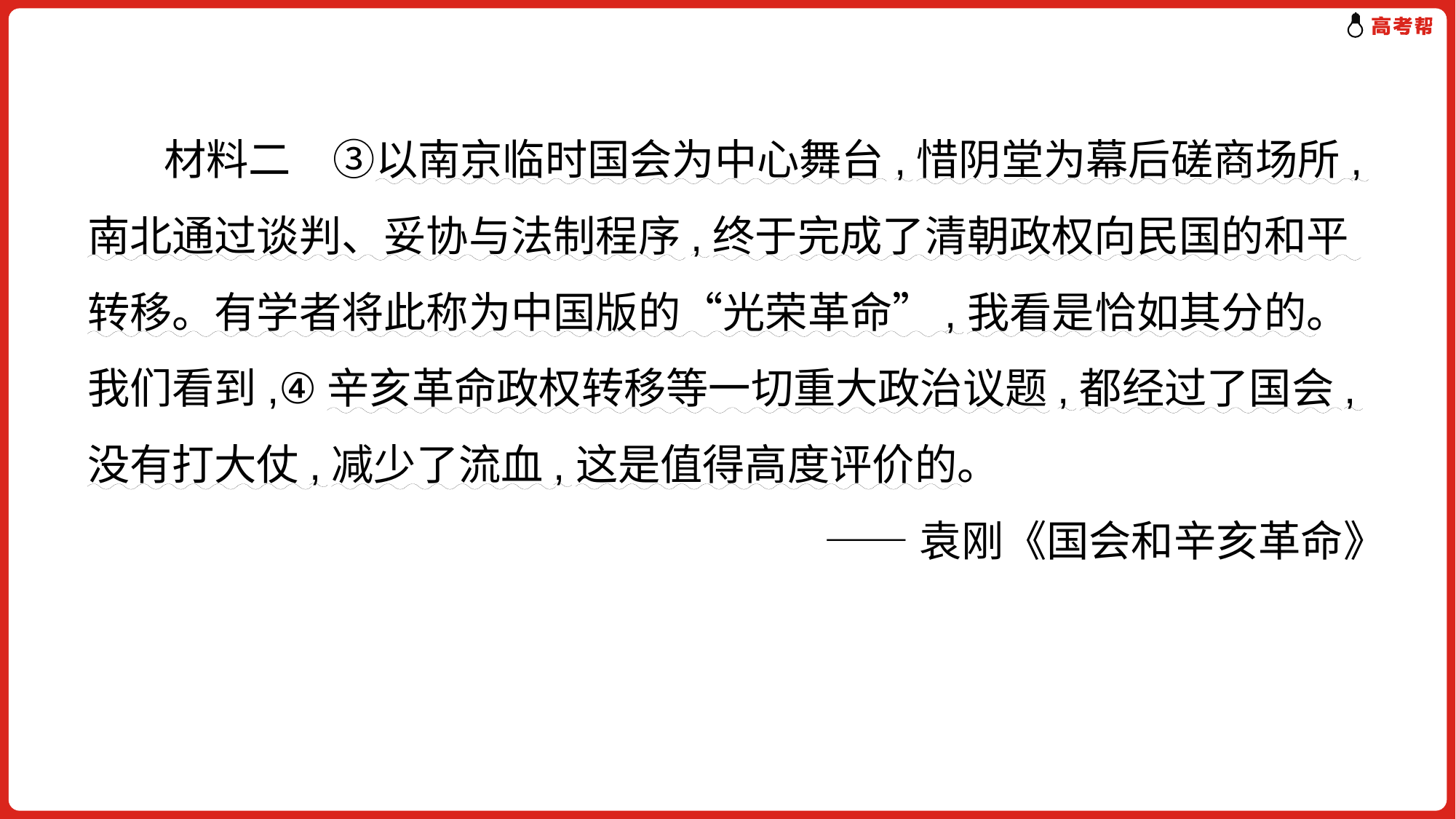

材料二　③以南京临时国会为中心舞台,惜阴堂为幕后磋商场所,南北通过谈判、妥协与法制程序,终于完成了清朝政权向民国的和平转移。有学者将此称为中国版的“光荣革命”,我看是恰如其分的。我们看到,④辛亥革命政权转移等一切重大政治议题,都经过了国会,没有打大仗,减少了流血,这是值得高度评价的。
——袁刚《国会和辛亥革命》